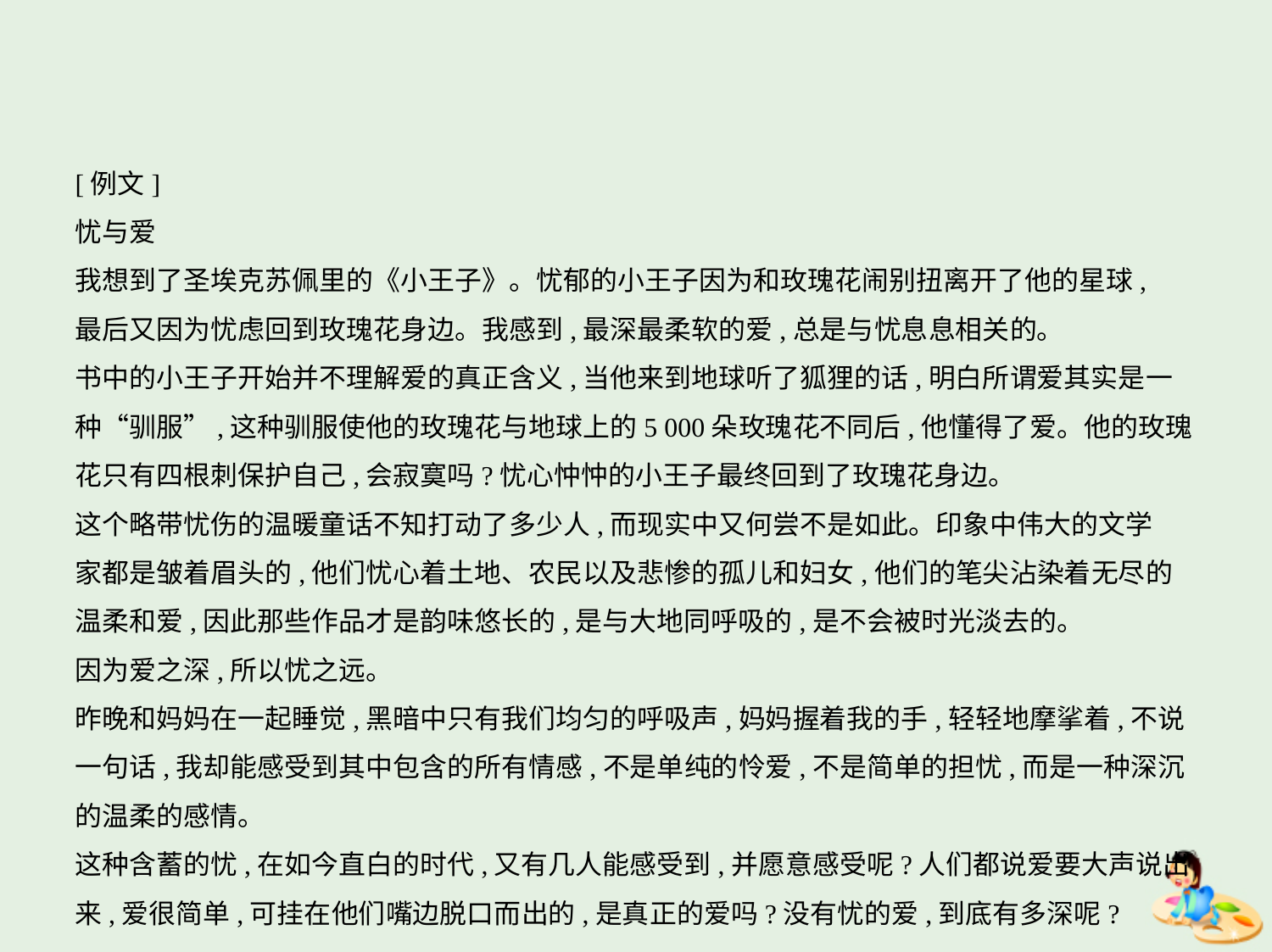

[例文]
忧与爱
我想到了圣埃克苏佩里的《小王子》。忧郁的小王子因为和玫瑰花闹别扭离开了他的星球,
最后又因为忧虑回到玫瑰花身边。我感到,最深最柔软的爱,总是与忧息息相关的。
书中的小王子开始并不理解爱的真正含义,当他来到地球听了狐狸的话,明白所谓爱其实是一
种“驯服”,这种驯服使他的玫瑰花与地球上的5 000朵玫瑰花不同后,他懂得了爱。他的玫瑰
花只有四根刺保护自己,会寂寞吗?忧心忡忡的小王子最终回到了玫瑰花身边。
这个略带忧伤的温暖童话不知打动了多少人,而现实中又何尝不是如此。印象中伟大的文学
家都是皱着眉头的,他们忧心着土地、农民以及悲惨的孤儿和妇女,他们的笔尖沾染着无尽的
温柔和爱,因此那些作品才是韵味悠长的,是与大地同呼吸的,是不会被时光淡去的。
因为爱之深,所以忧之远。
昨晚和妈妈在一起睡觉,黑暗中只有我们均匀的呼吸声,妈妈握着我的手,轻轻地摩挲着,不说
一句话,我却能感受到其中包含的所有情感,不是单纯的怜爱,不是简单的担忧,而是一种深沉
的温柔的感情。
这种含蓄的忧,在如今直白的时代,又有几人能感受到,并愿意感受呢?人们都说爱要大声说出
来,爱很简单,可挂在他们嘴边脱口而出的,是真正的爱吗?没有忧的爱,到底有多深呢?